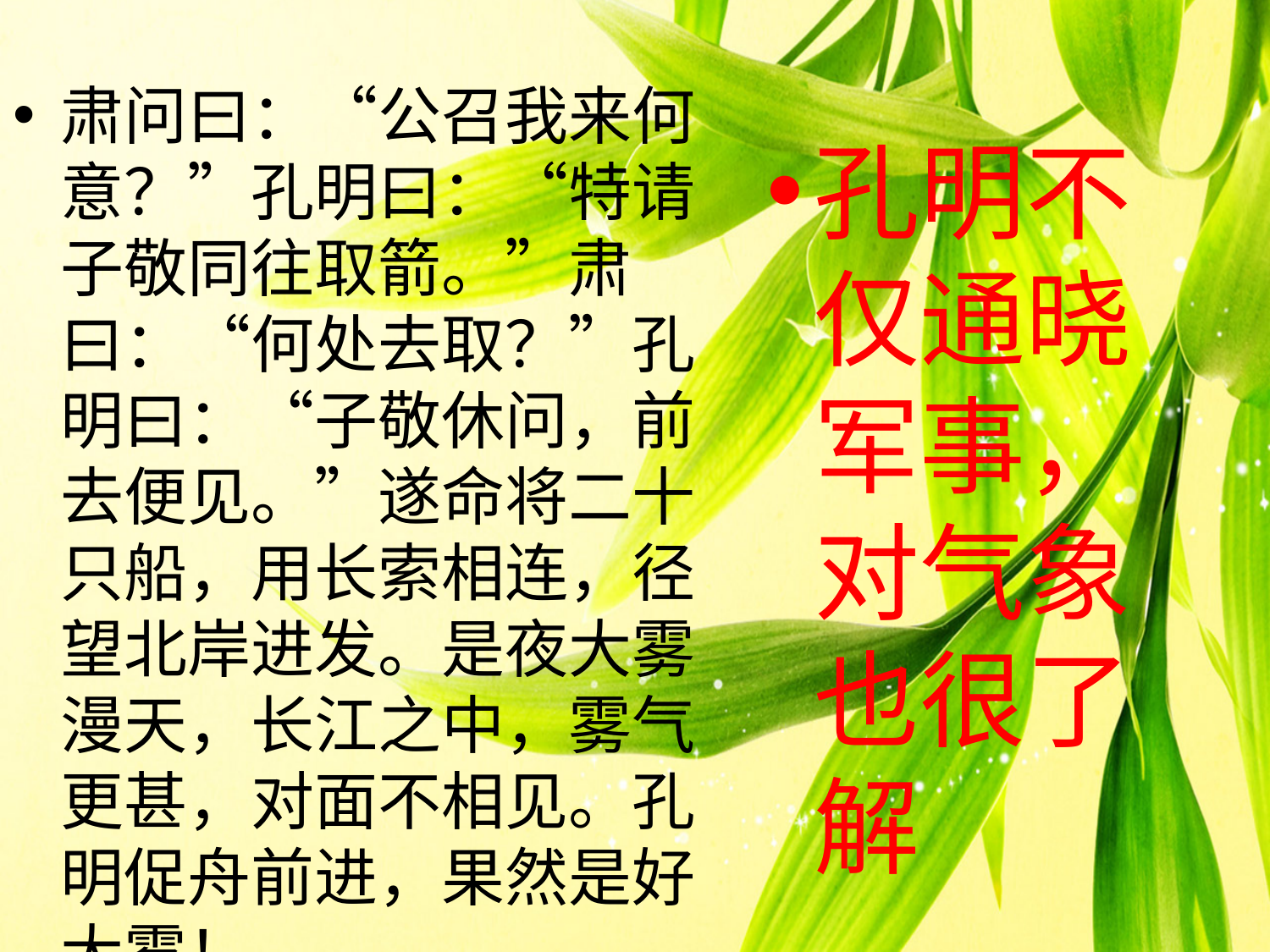

#
肃问曰：“公召我来何意？”孔明曰：“特请子敬同往取箭。”肃曰：“何处去取？”孔明曰：“子敬休问，前去便见。”遂命将二十只船，用长索相连，径望北岸进发。是夜大雾漫天，长江之中，雾气更甚，对面不相见。孔明促舟前进，果然是好大雾！
孔明不仅通晓军事，对气象也很了解